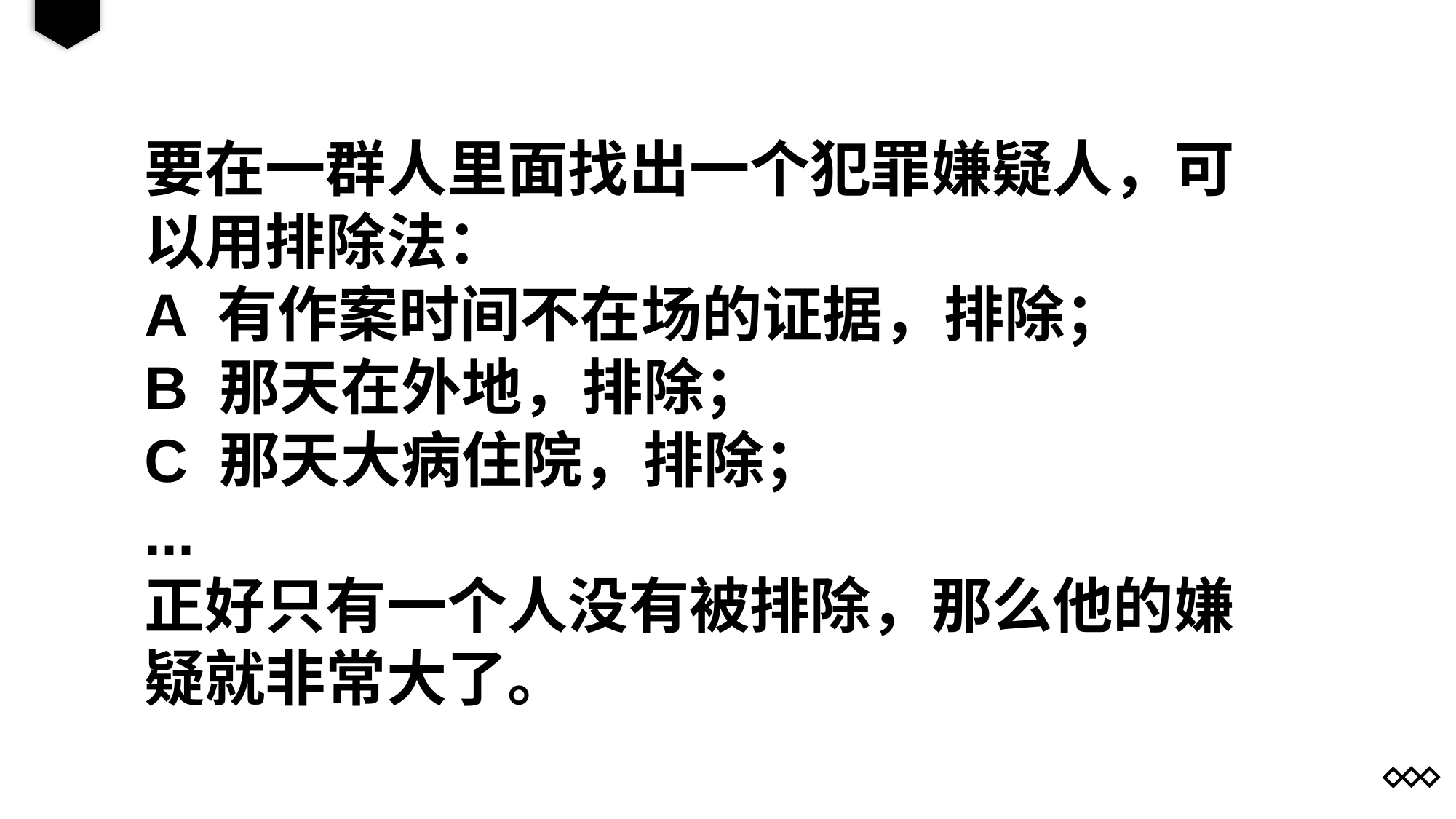

要在一群人里面找出一个犯罪嫌疑人，可以用排除法：
A 有作案时间不在场的证据，排除；
B 那天在外地，排除；
C 那天大病住院，排除；
...
正好只有一个人没有被排除，那么他的嫌疑就非常大了。